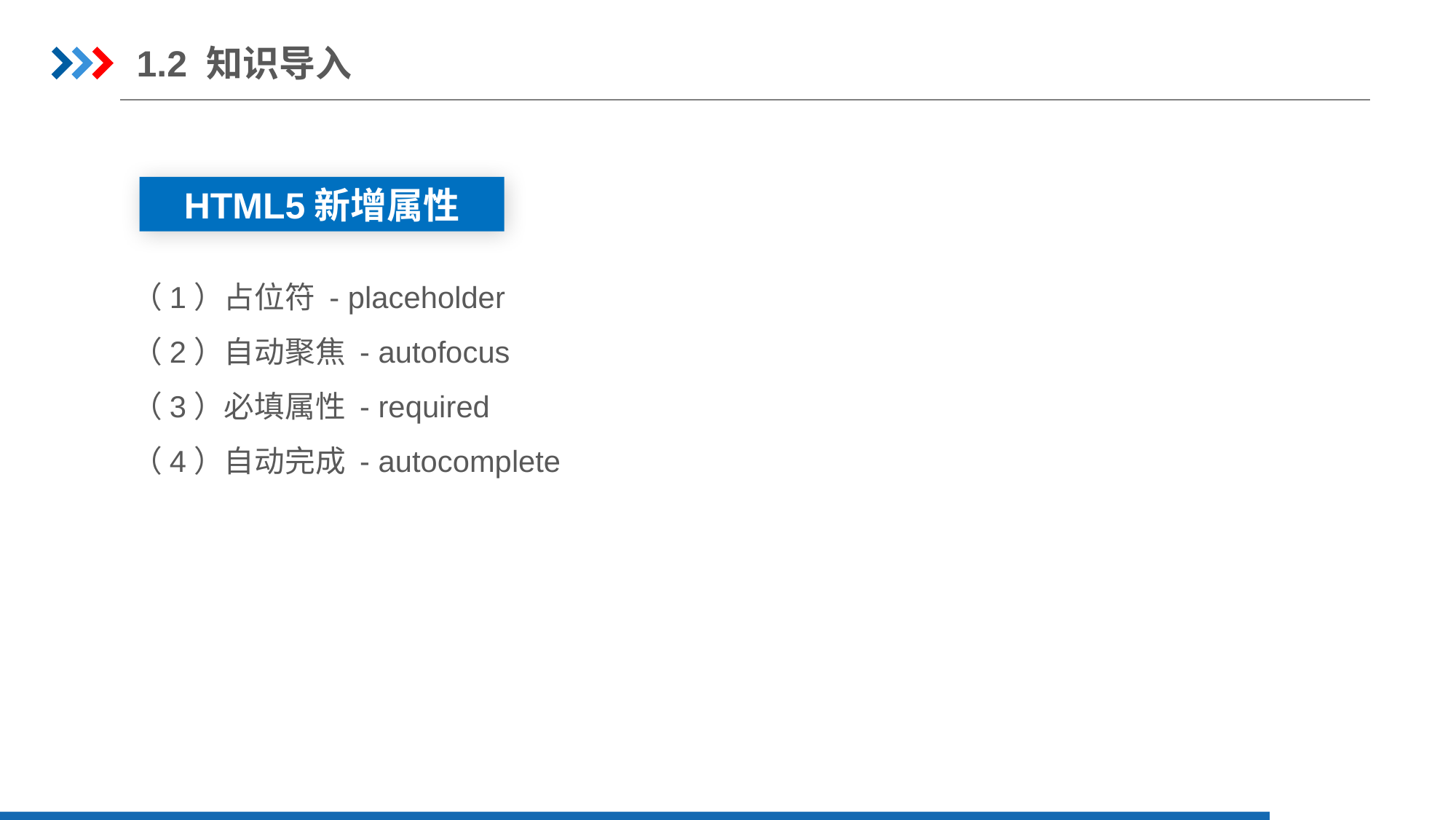

1.2 知识导入
HTML5新增属性
（1）占位符 - placeholder
（2）自动聚焦 - autofocus
（3）必填属性 - required
（4）自动完成 - autocomplete